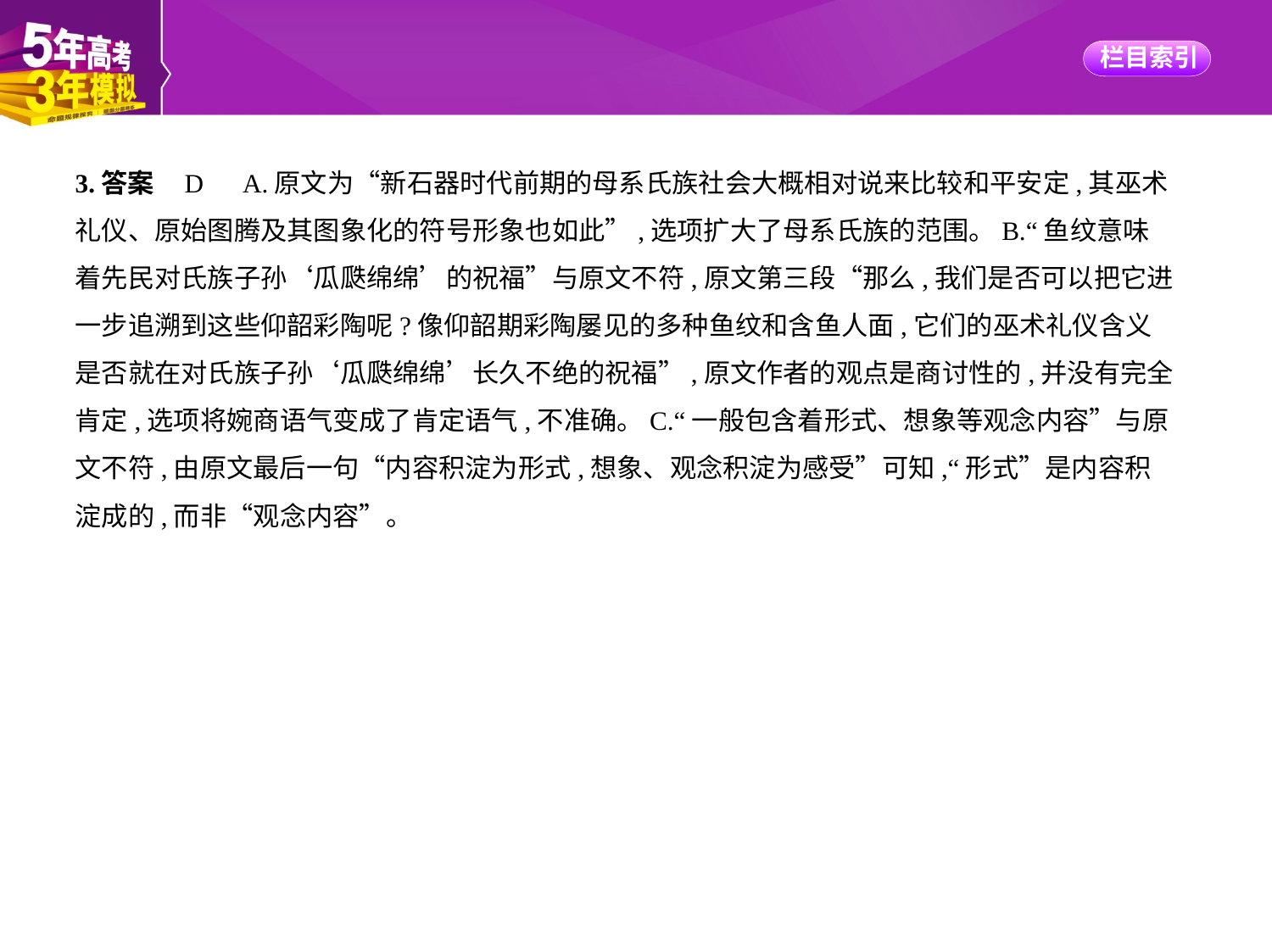

3.答案    D　A.原文为“新石器时代前期的母系氏族社会大概相对说来比较和平安定,其巫术
礼仪、原始图腾及其图象化的符号形象也如此”,选项扩大了母系氏族的范围。B.“鱼纹意味
着先民对氏族子孙‘瓜瓞绵绵’的祝福”与原文不符,原文第三段“那么,我们是否可以把它进
一步追溯到这些仰韶彩陶呢?像仰韶期彩陶屡见的多种鱼纹和含鱼人面,它们的巫术礼仪含义
是否就在对氏族子孙‘瓜瓞绵绵’长久不绝的祝福”,原文作者的观点是商讨性的,并没有完全
肯定,选项将婉商语气变成了肯定语气,不准确。C.“一般包含着形式、想象等观念内容”与原
文不符,由原文最后一句“内容积淀为形式,想象、观念积淀为感受”可知,“形式”是内容积
淀成的,而非“观念内容”。